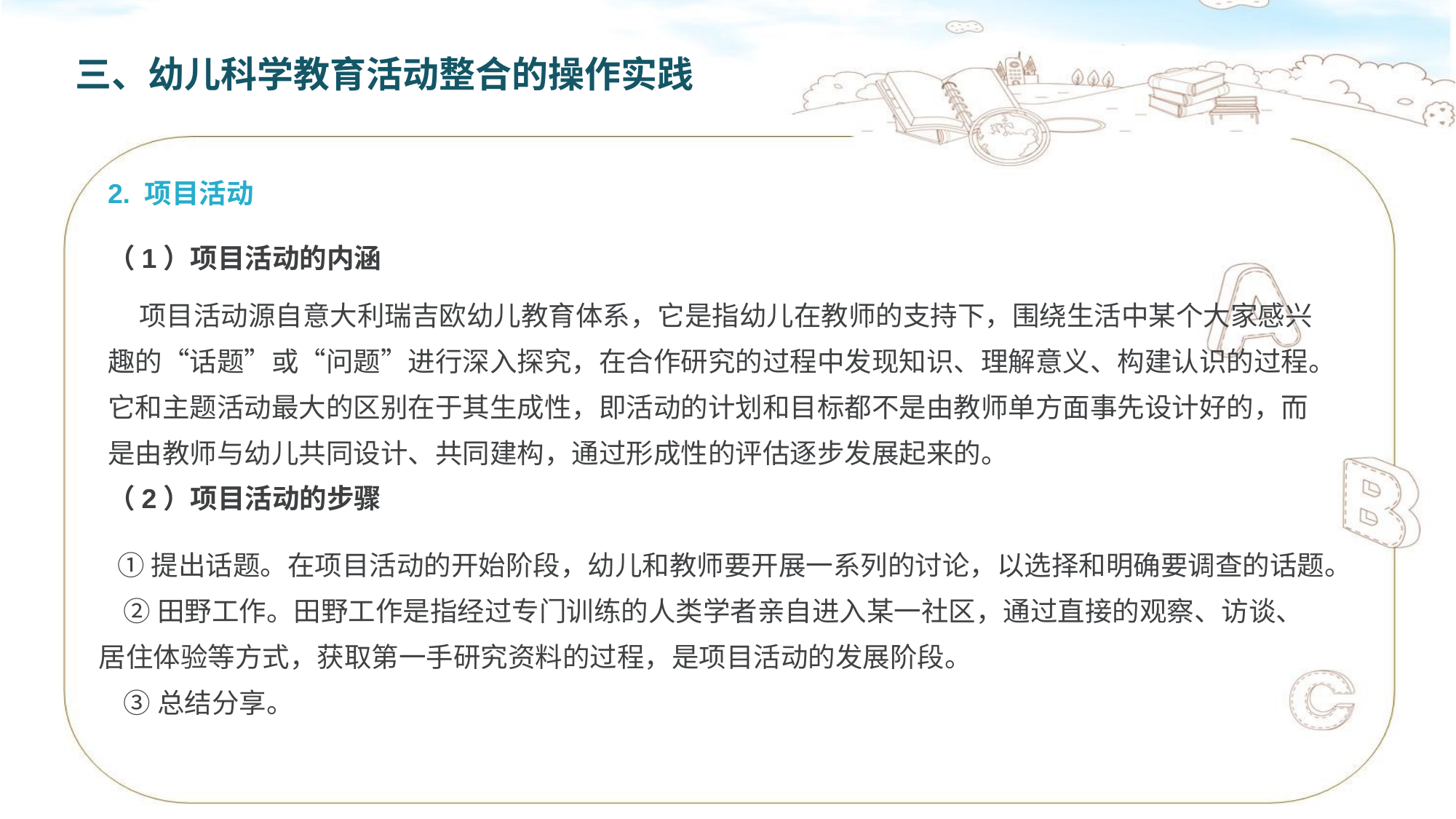

三、幼儿科学教育活动整合的操作实践
2. 项目活动
（1）项目活动的内涵
    项目活动源自意大利瑞吉欧幼儿教育体系，它是指幼儿在教师的支持下，围绕生活中某个大家感兴趣的“话题”或“问题”进行深入探究，在合作研究的过程中发现知识、理解意义、构建认识的过程。它和主题活动最大的区别在于其生成性，即活动的计划和目标都不是由教师单方面事先设计好的，而是由教师与幼儿共同设计、共同建构，通过形成性的评估逐步发展起来的。
（2）项目活动的步骤
   ①提出话题。在项目活动的开始阶段，幼儿和教师要开展一系列的讨论，以选择和明确要调查的话题。
    ②田野工作。田野工作是指经过专门训练的人类学者亲自进入某一社区，通过直接的观察、访谈、居住体验等方式，获取第一手研究资料的过程，是项目活动的发展阶段。
    ③总结分享。